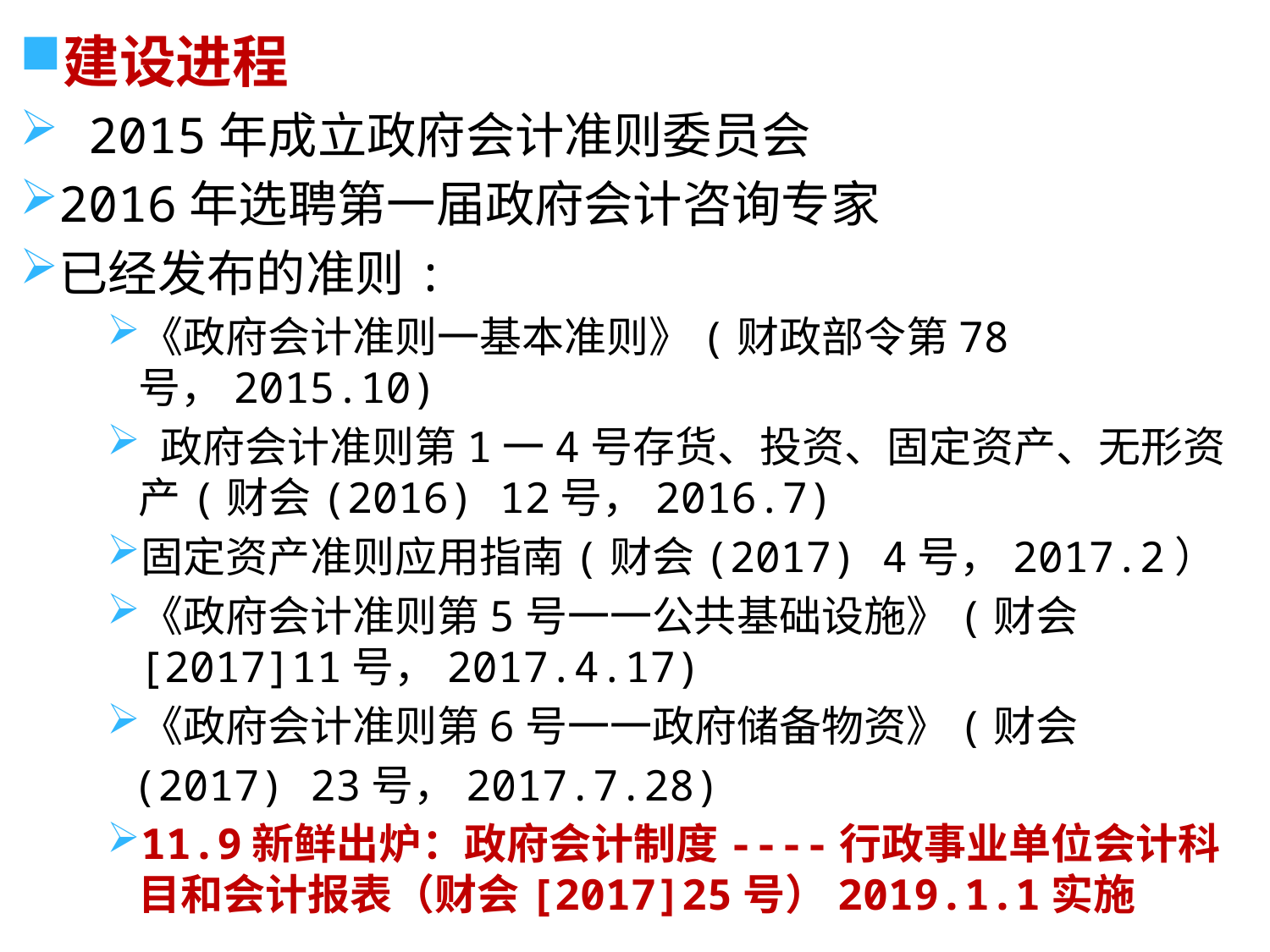

建设进程
 2015年成立政府会计准则委员会
2016年选聘第一届政府会计咨询专家
已经发布的准则:
《政府会计准则一基本准则》(财政部令第78号，2015.10)
 政府会计准则第1一4号存货、投资、固定资产、无形资产(财会(2016) 12号，2016.7)
固定资产准则应用指南(财会(2017) 4号，2017.2）
《政府会计准则第5号一一公共基础设施》(财会[2017]11号，2017.4.17)
《政府会计准则第6号一一政府储备物资》(财会
 (2017) 23号，2017.7.28)
11.9新鲜出炉：政府会计制度----行政事业单位会计科目和会计报表（财会[2017]25号）2019.1.1实施